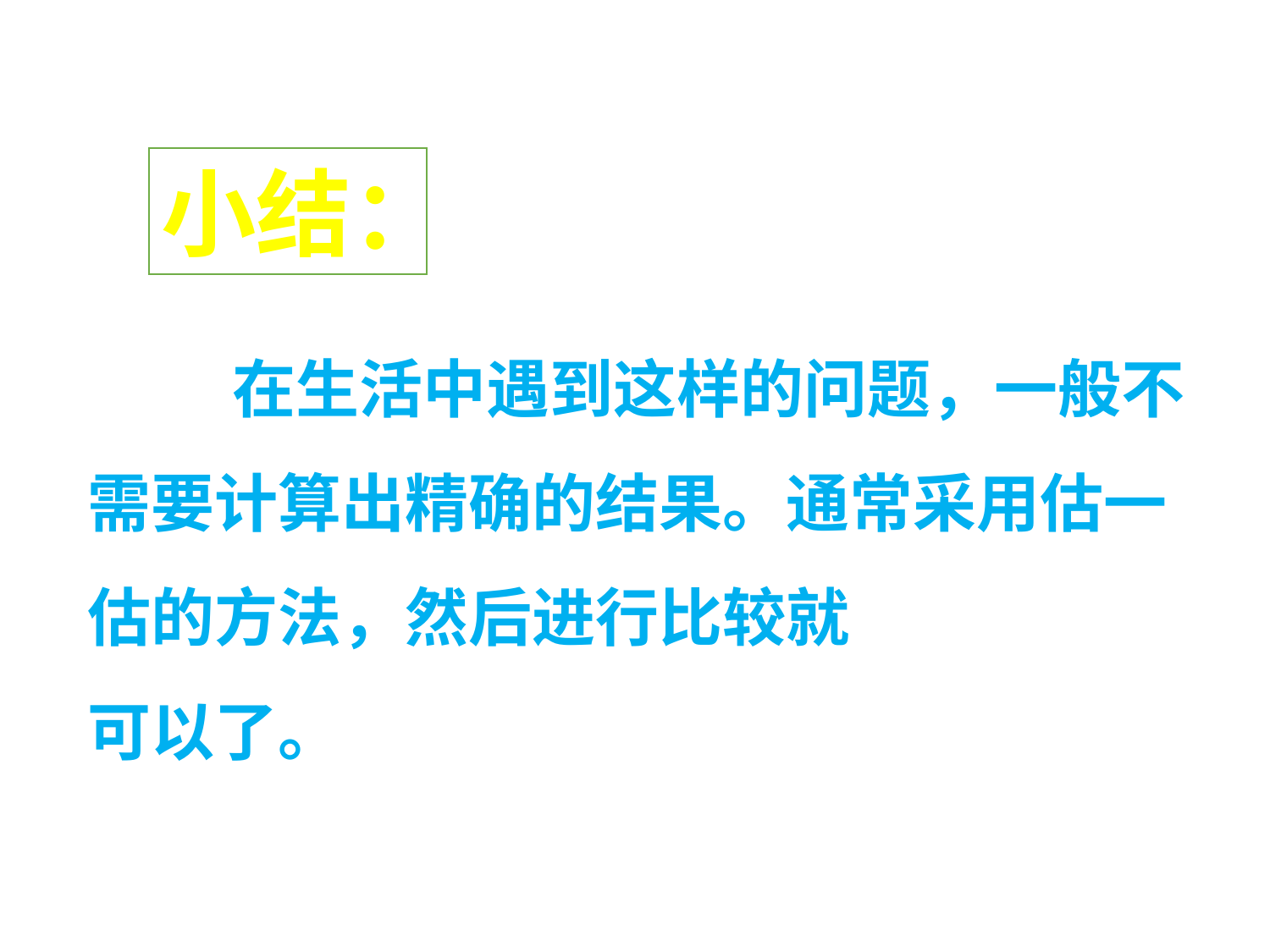

小结：
         在生活中遇到这样的问题，一般不需要计算出精确的结果。通常采用估一估的方法，然后进行比较就
可以了。